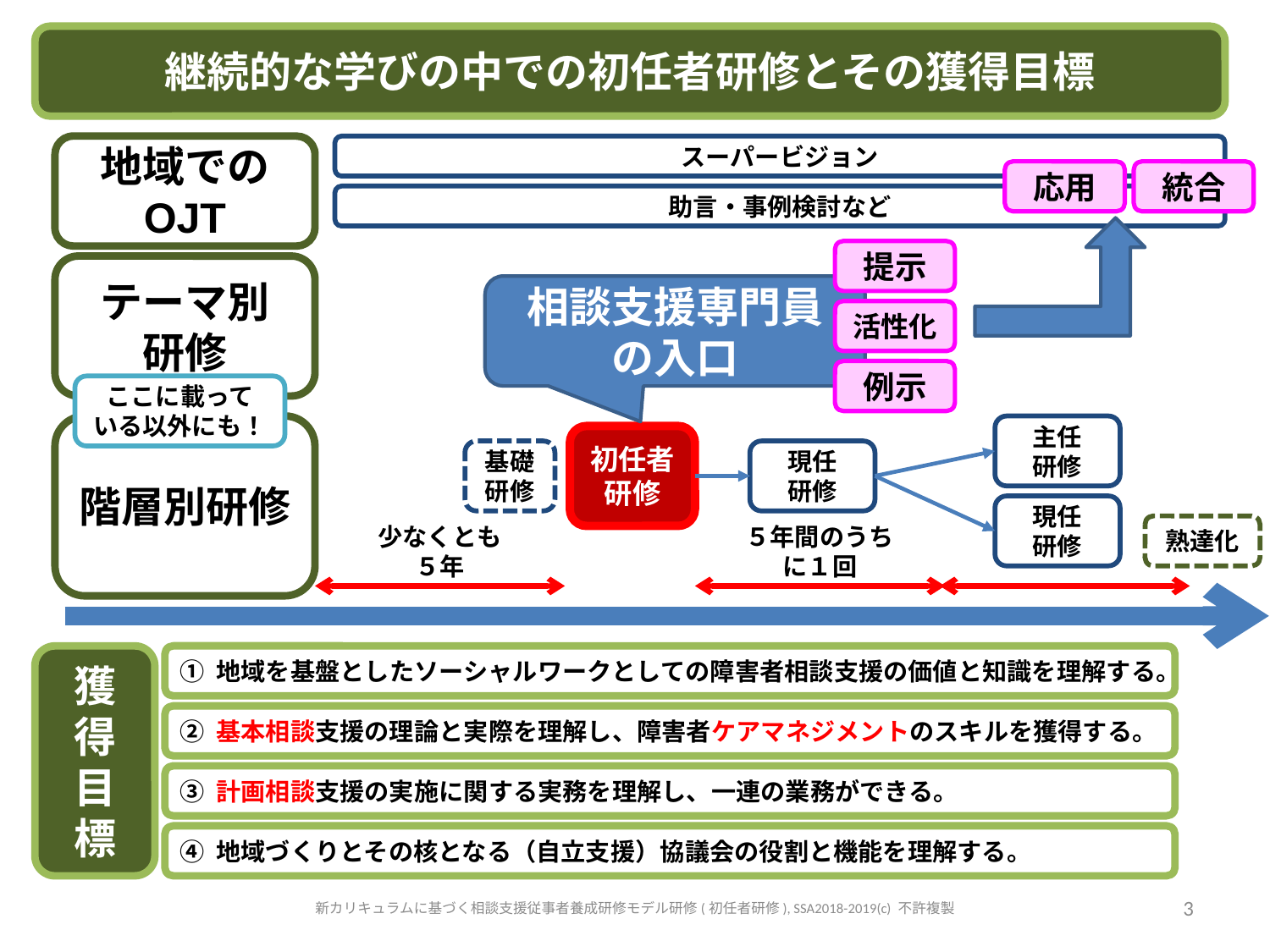

継続的な学びの中での初任者研修とその獲得目標
地域での
OJT
スーパービジョン
統合
応用
助言・事例検討など

提示
テーマ別
研修
相談支援専門員
の入口
活性化
例示
ここに載って
いる以外にも！
階層別研修
主任
研修
初任者研修
基礎
研修
現任
研修
現任
研修
少なくとも
５年
５年間のうち
に１回
熟達化
獲得
目標
① 地域を基盤としたソーシャルワークとしての障害者相談支援の価値と知識を理解する。
② 基本相談支援の理論と実際を理解し、障害者ケアマネジメントのスキルを獲得する。
③ 計画相談支援の実施に関する実務を理解し、一連の業務ができる。
④ 地域づくりとその核となる（自立支援）協議会の役割と機能を理解する。
新カリキュラムに基づく相談支援従事者養成研修モデル研修(初任者研修), SSA2018-2019(c) 不許複製
3